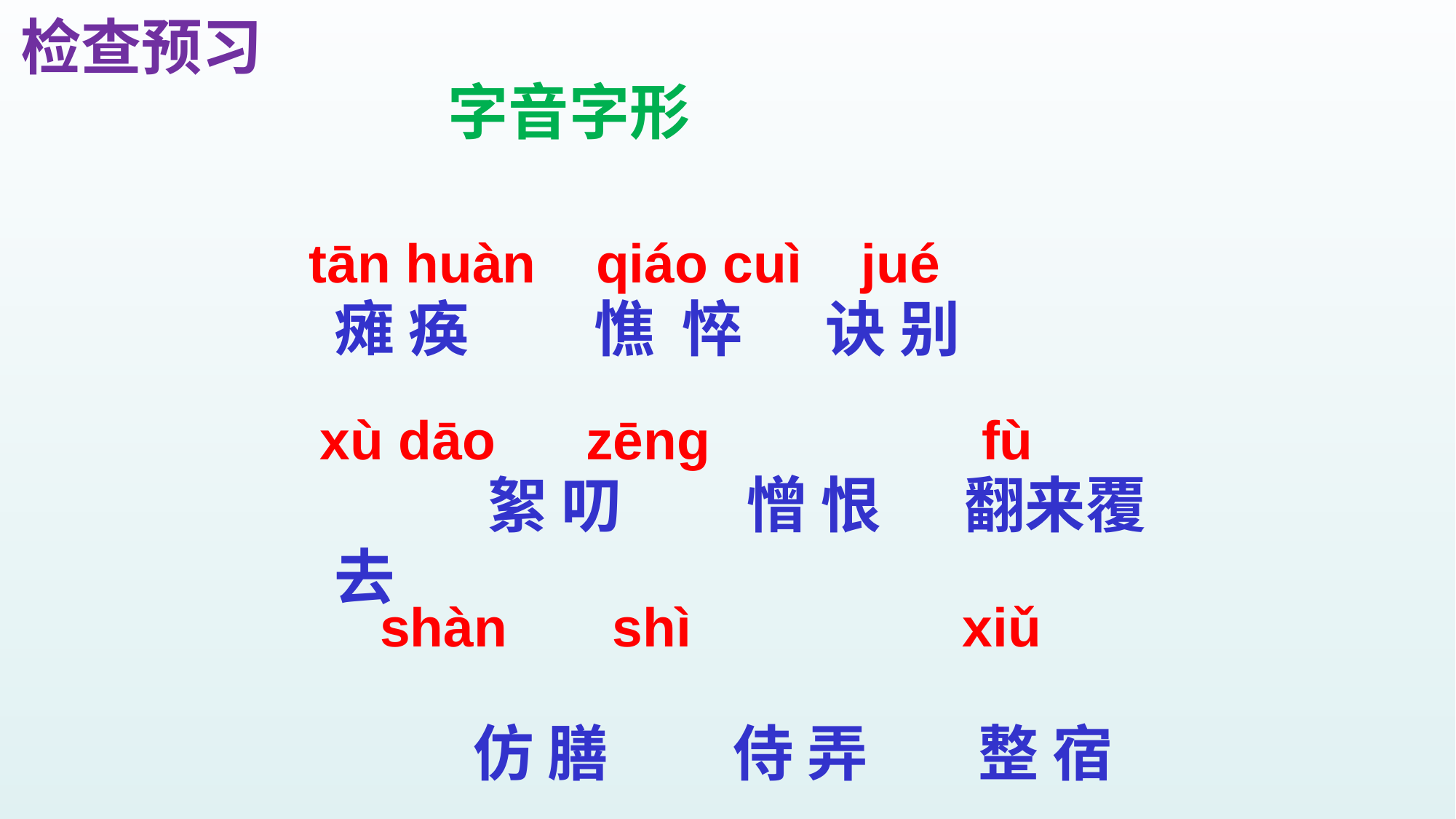

检查预习
字音字形
tān huàn    qiáo cuì     jué
瘫 痪         憔  悴      诀 别
                                                                        絮 叨         憎 恨      翻来覆去
                                                                       仿 膳         侍 弄        整 宿
xù dāo      zēng                  fù
   shàn       shì                  xiǔ